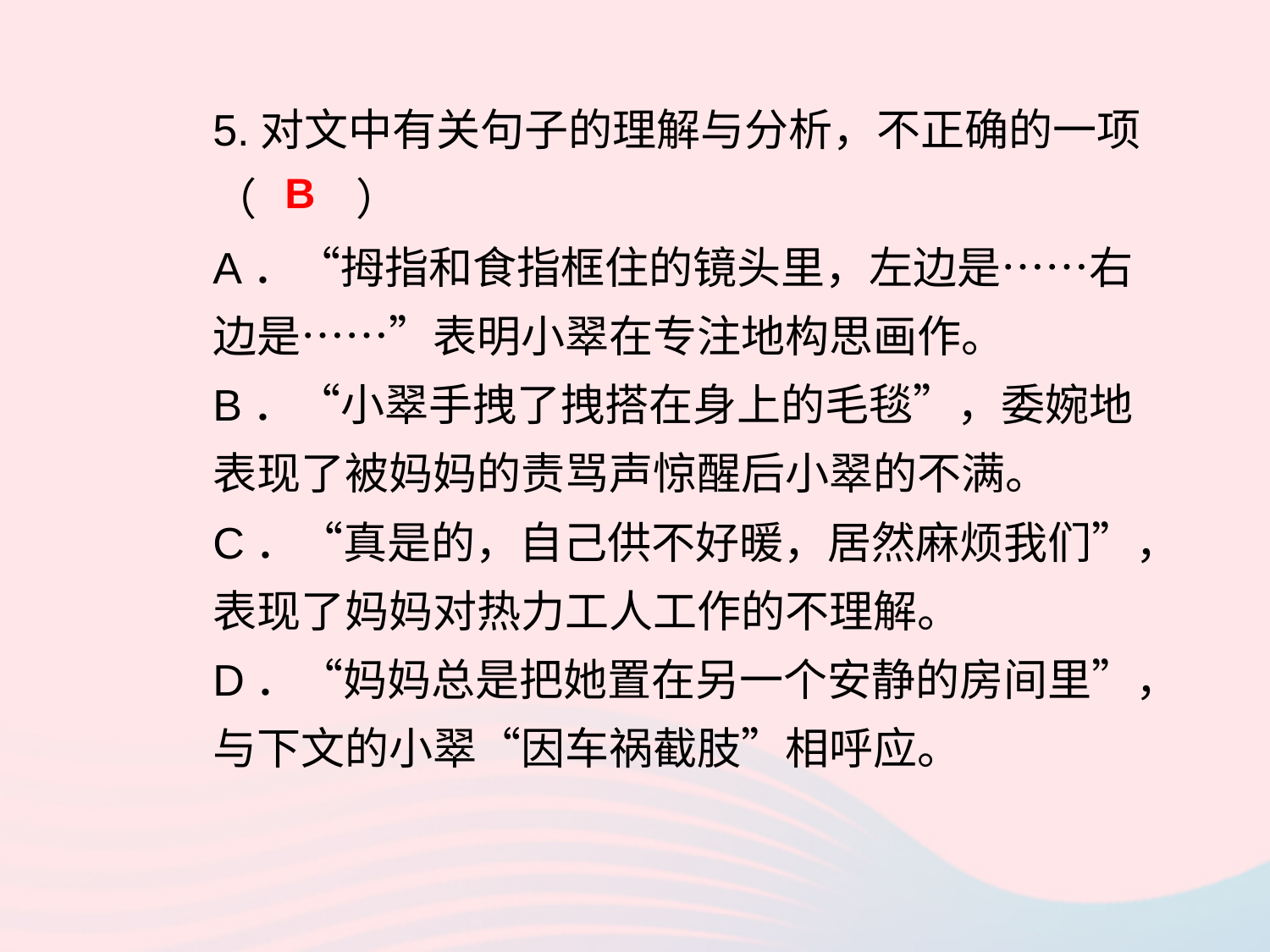

5.对文中有关句子的理解与分析，不正确的一项（          ）
A．“拇指和食指框住的镜头里，左边是……右边是……”表明小翠在专注地构思画作。
B．“小翠手拽了拽搭在身上的毛毯”，委婉地表现了被妈妈的责骂声惊醒后小翠的不满。
C．“真是的，自己供不好暖，居然麻烦我们”，表现了妈妈对热力工人工作的不理解。
D．“妈妈总是把她置在另一个安静的房间里”，与下文的小翠“因车祸截肢”相呼应。
B